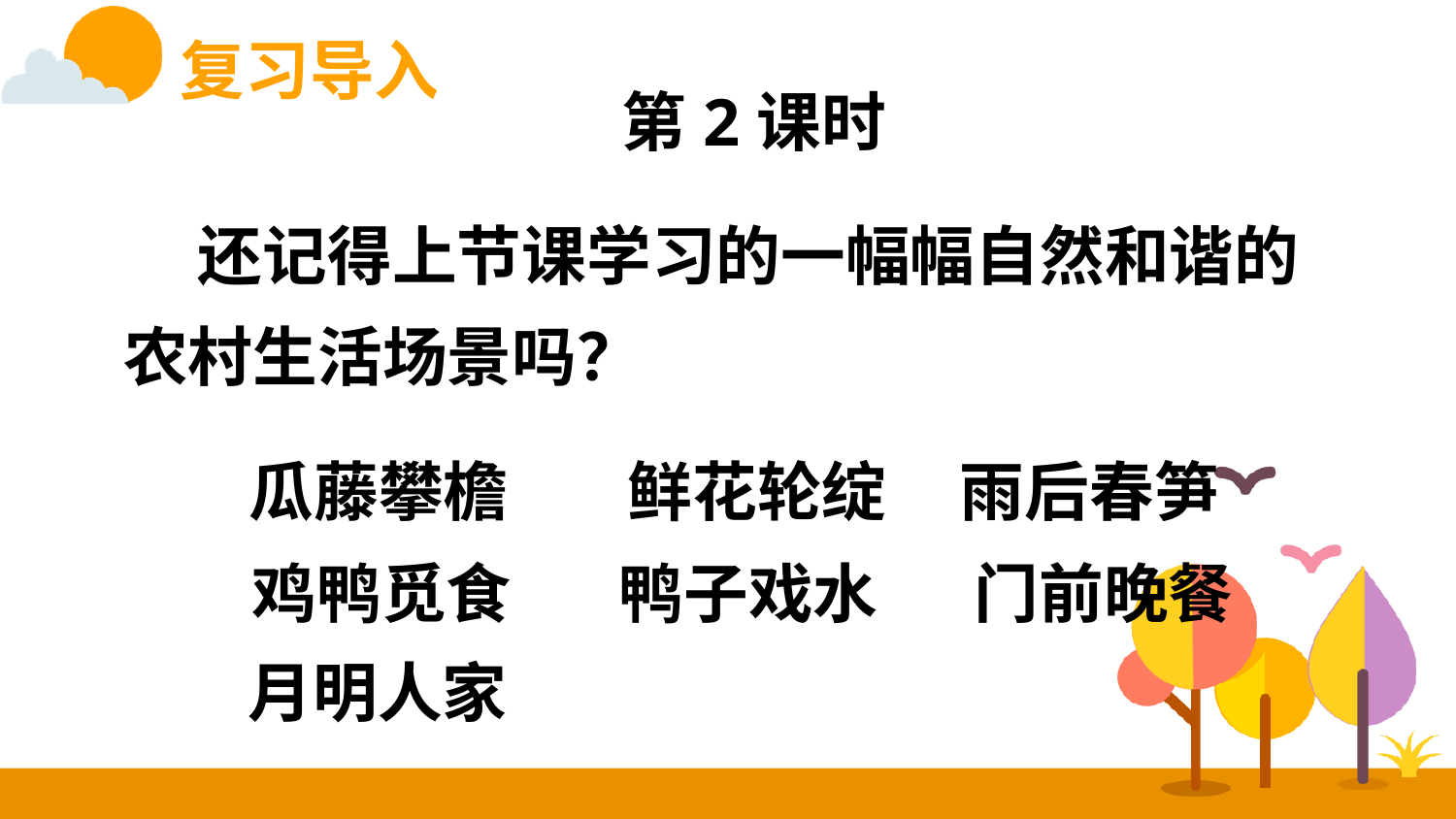

复习导入
第2课时
    还记得上节课学习的一幅幅自然和谐的农村生活场景吗？
瓜藤攀檐
鲜花轮绽
雨后春笋
鸡鸭觅食
鸭子戏水
门前晚餐
月明人家